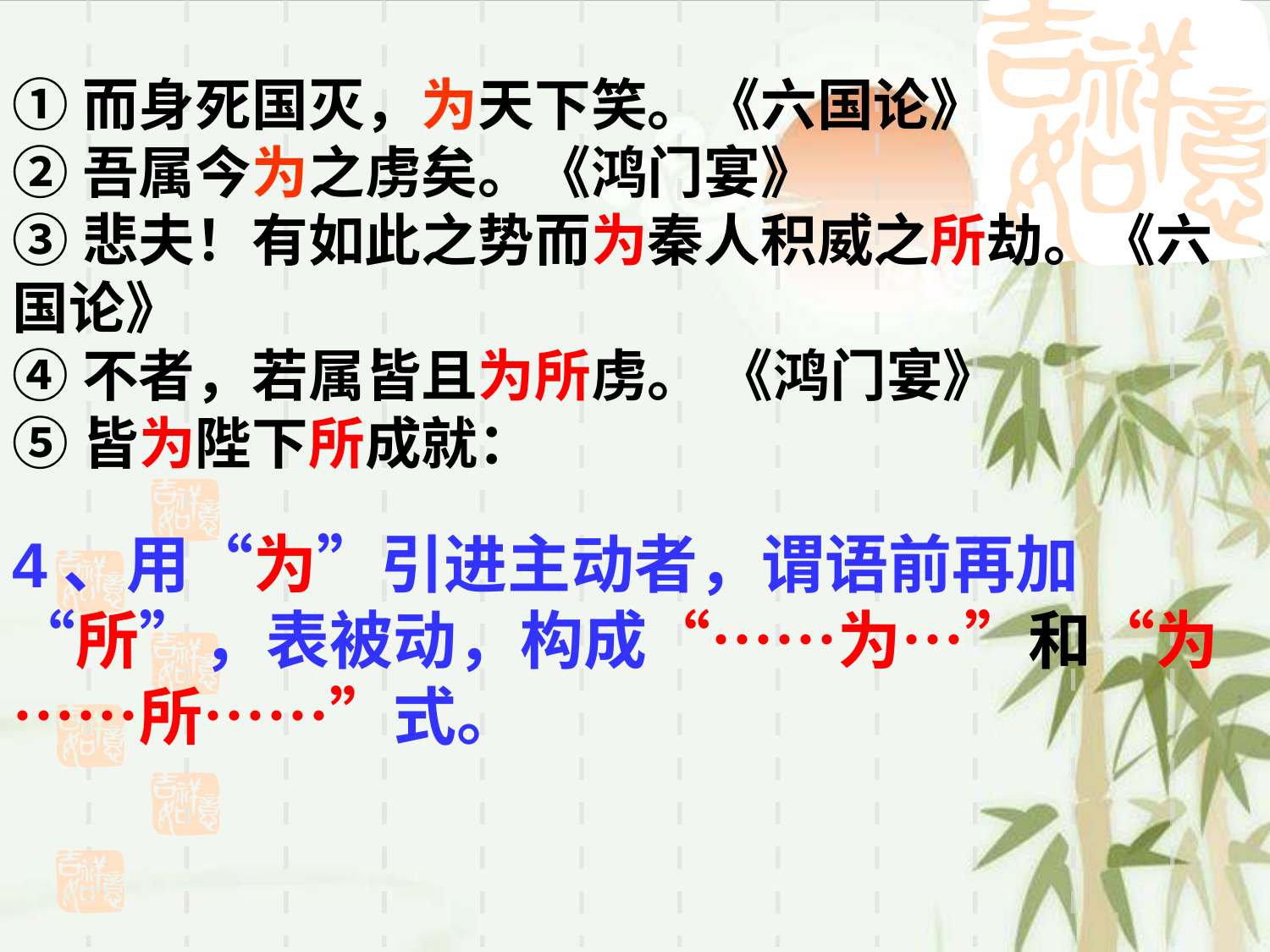

①而身死国灭，为天下笑。《六国论》
②吾属今为之虏矣。《鸿门宴》
③悲夫！有如此之势而为秦人积威之所劫。《六国论》
④不者，若属皆且为所虏。 《鸿门宴》
⑤皆为陛下所成就：

4、用“为”引进主动者，谓语前再加“所”，表被动，构成“……为…”和“为……所……”式。